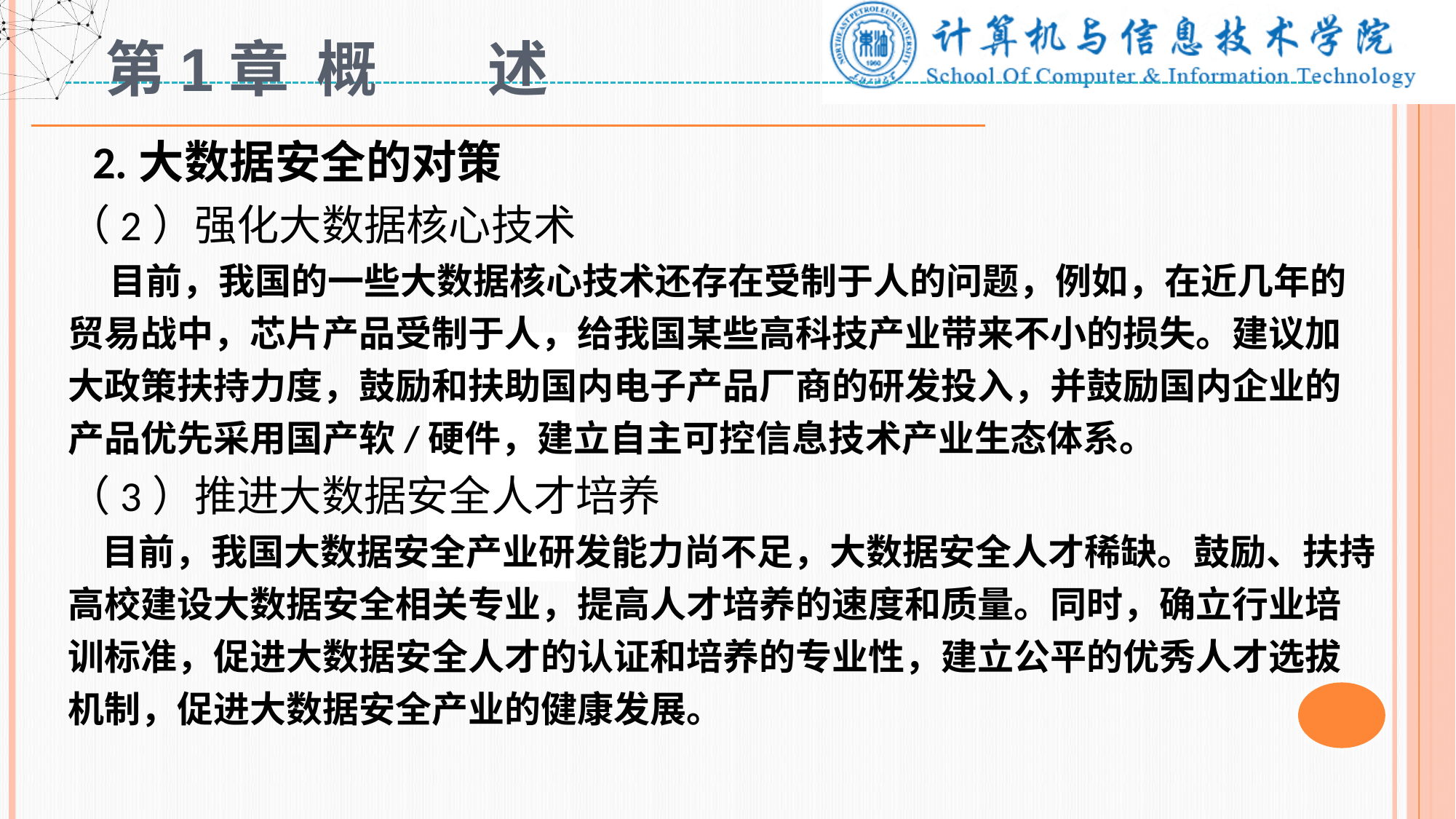

# 第1章  概        述
   2.大数据安全的对策
（2）强化大数据核心技术
    目前，我国的一些大数据核心技术还存在受制于人的问题，例如，在近几年的贸易战中，芯片产品受制于人，给我国某些高科技产业带来不小的损失。建议加大政策扶持力度，鼓励和扶助国内电子产品厂商的研发投入，并鼓励国内企业的产品优先采用国产软/硬件，建立自主可控信息技术产业生态体系。
（3）推进大数据安全人才培养
    目前，我国大数据安全产业研发能力尚不足，大数据安全人才稀缺。鼓励、扶持高校建设大数据安全相关专业，提高人才培养的速度和质量。同时，确立行业培训标准，促进大数据安全人才的认证和培养的专业性，建立公平的优秀人才选拔机制，促进大数据安全产业的健康发展。